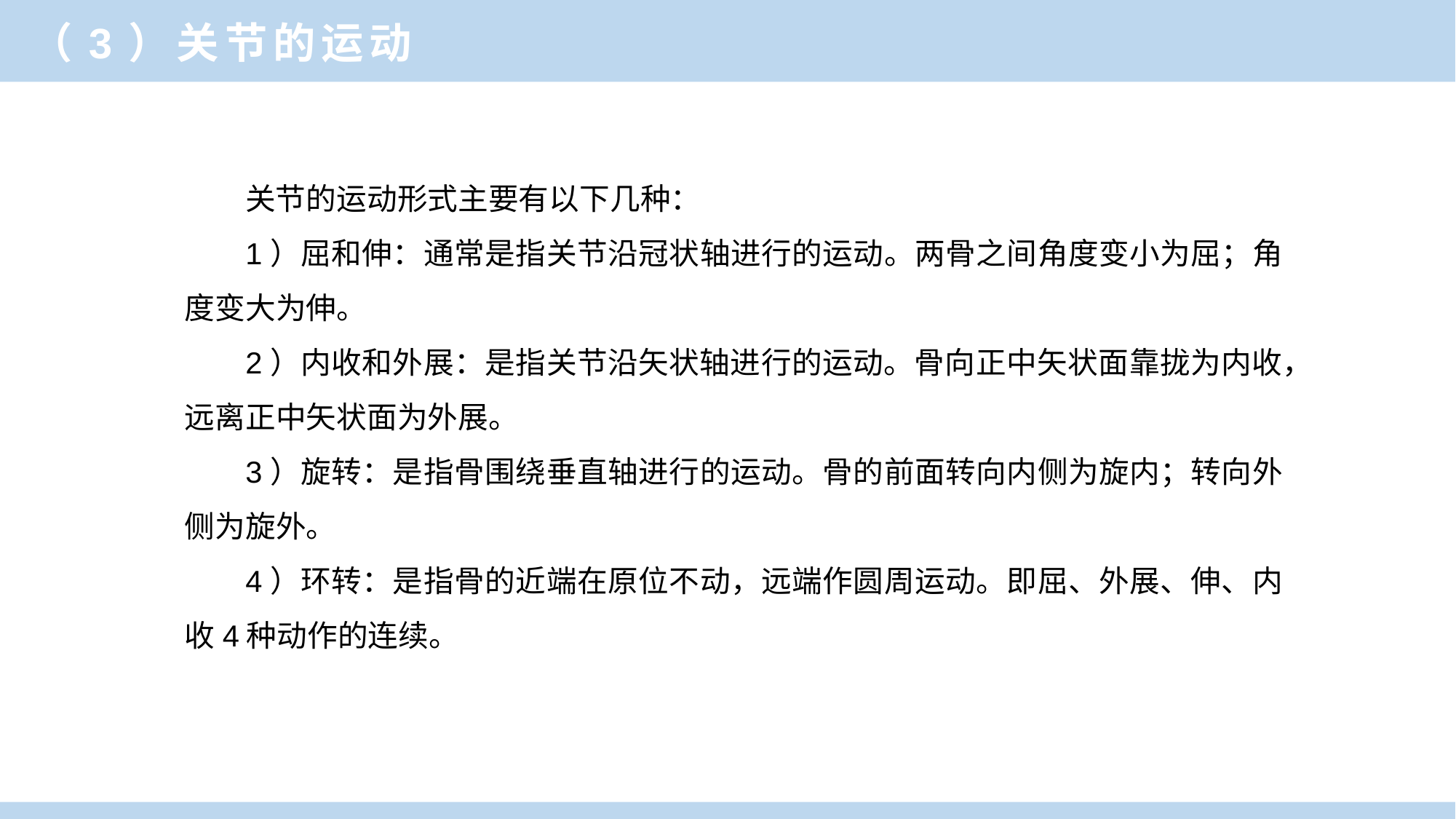

（3）关节的运动
关节的运动形式主要有以下几种：
1）屈和伸：通常是指关节沿冠状轴进行的运动。两骨之间角度变小为屈；角度变大为伸。
2）内收和外展：是指关节沿矢状轴进行的运动。骨向正中矢状面靠拢为内收，远离正中矢状面为外展。
3）旋转：是指骨围绕垂直轴进行的运动。骨的前面转向内侧为旋内；转向外侧为旋外。
4）环转：是指骨的近端在原位不动，远端作圆周运动。即屈、外展、伸、内收4种动作的连续。